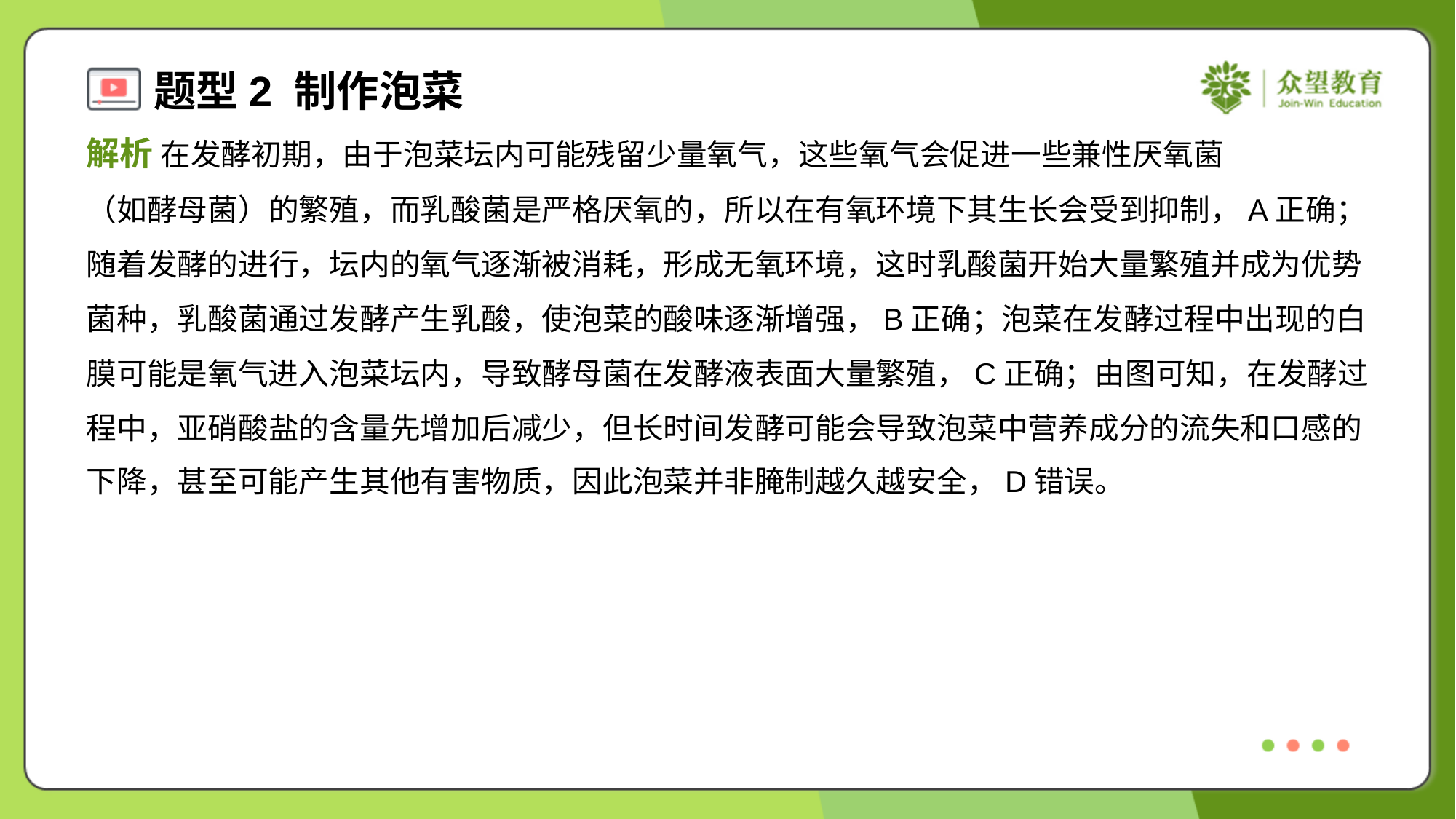

解析 在发酵初期，由于泡菜坛内可能残留少量氧气，这些氧气会促进一些兼性厌氧菌
（如酵母菌）的繁殖，而乳酸菌是严格厌氧的，所以在有氧环境下其生长会受到抑制，A正确；
随着发酵的进行，坛内的氧气逐渐被消耗，形成无氧环境，这时乳酸菌开始大量繁殖并成为优势
菌种，乳酸菌通过发酵产生乳酸，使泡菜的酸味逐渐增强，B正确；泡菜在发酵过程中出现的白
膜可能是氧气进入泡菜坛内，导致酵母菌在发酵液表面大量繁殖，C正确；由图可知，在发酵过
程中，亚硝酸盐的含量先增加后减少，但长时间发酵可能会导致泡菜中营养成分的流失和口感的
下降，甚至可能产生其他有害物质，因此泡菜并非腌制越久越安全，D错误。